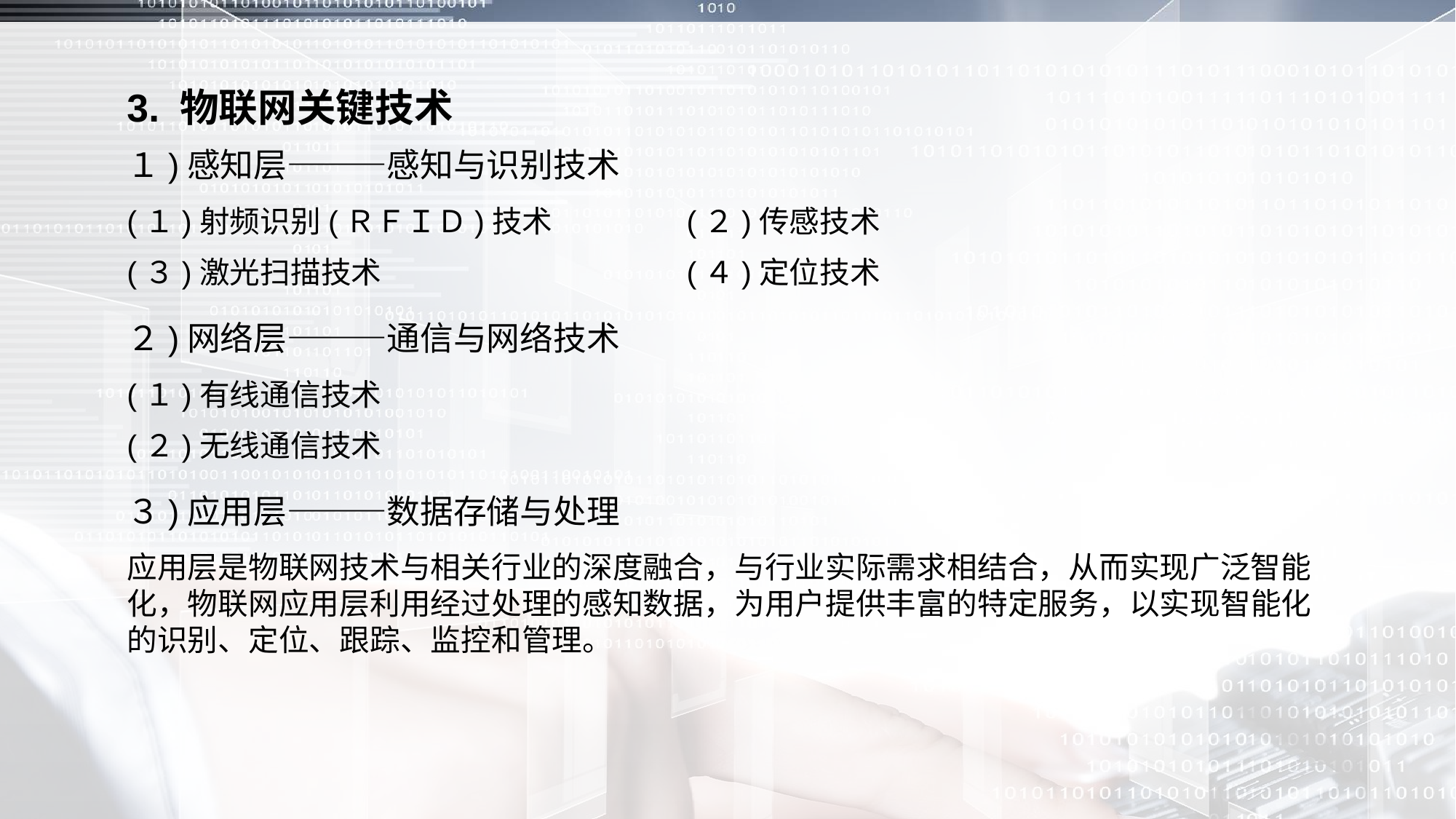

3. 物联网关键技术
１)感知层———感知与识别技术
(１)射频识别(ＲＦＩＤ)技术
(３)激光扫描技术
(２)传感技术
(４)定位技术
２)网络层———通信与网络技术
(１)有线通信技术
(２)无线通信技术
３)应用层———数据存储与处理
应用层是物联网技术与相关行业的深度融合，与行业实际需求相结合，从而实现广泛智能化，物联网应用层利用经过处理的感知数据，为用户提供丰富的特定服务，以实现智能化的识别、定位、跟踪、监控和管理。